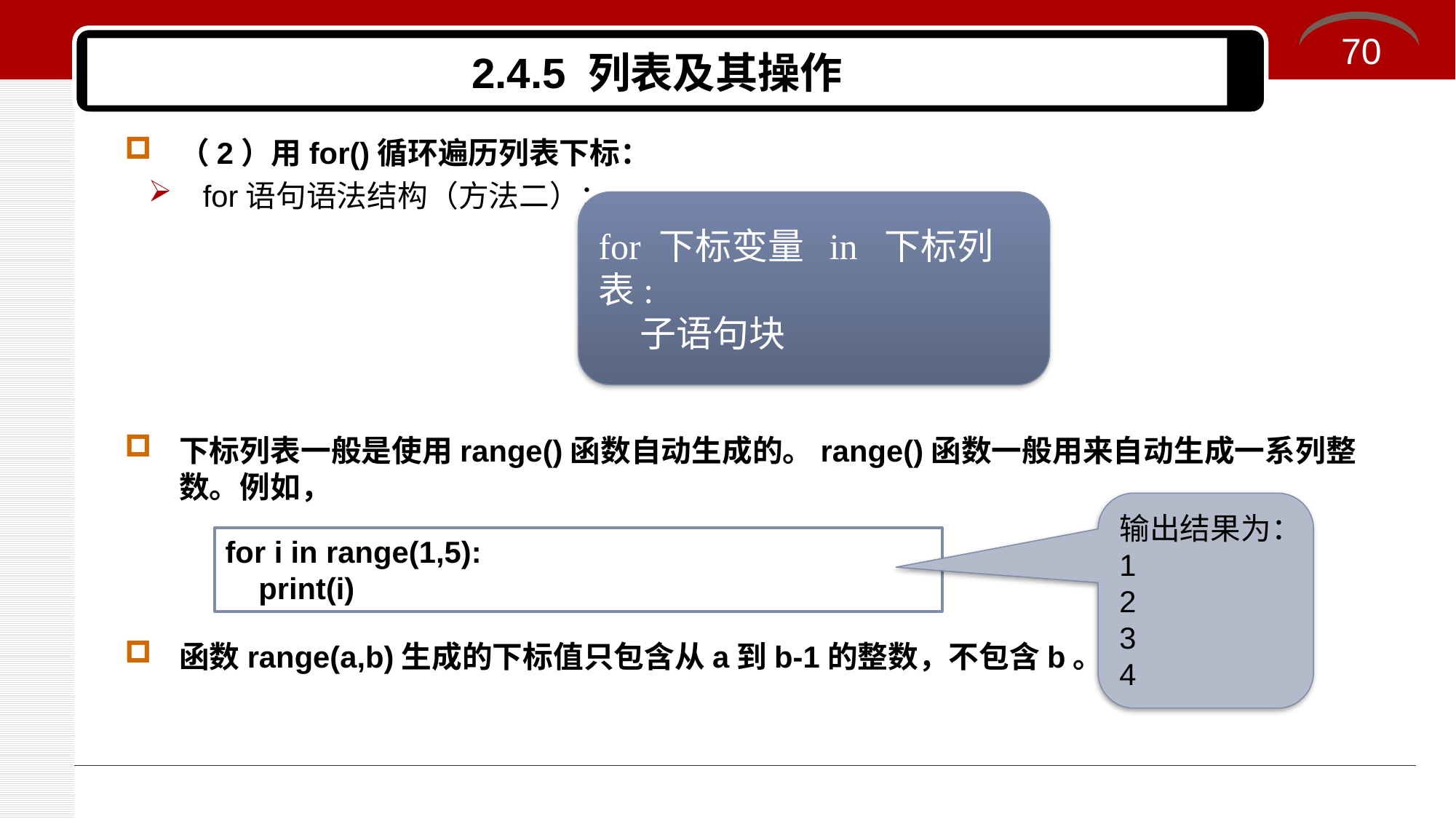

70
# 2.4.5 列表及其操作
（2）用for()循环遍历列表下标：
for语句语法结构（方法二）：

下标列表一般是使用range()函数自动生成的。range()函数一般用来自动生成一系列整数。例如，

函数range(a,b)生成的下标值只包含从a到b-1的整数，不包含b。
for 下标变量  in  下标列表:
    子语句块
输出结果为：
1
2
3
4
for i in range(1,5):
    print(i)